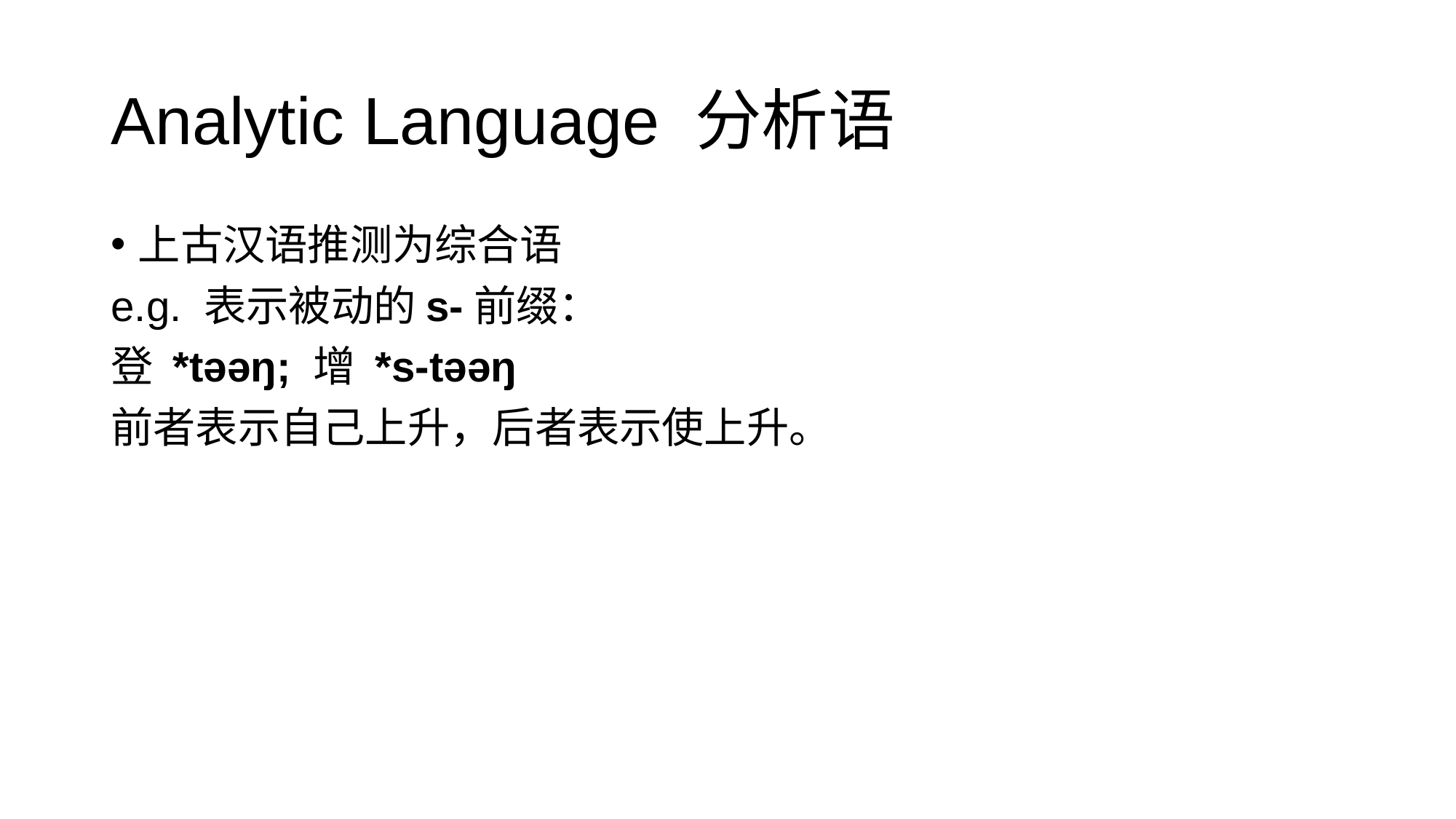

# Analytic Language 分析语
上古汉语推测为综合语
e.g. 表示被动的s-前缀：
登 *təəŋ; 增 *s-təəŋ
前者表示自己上升，后者表示使上升。